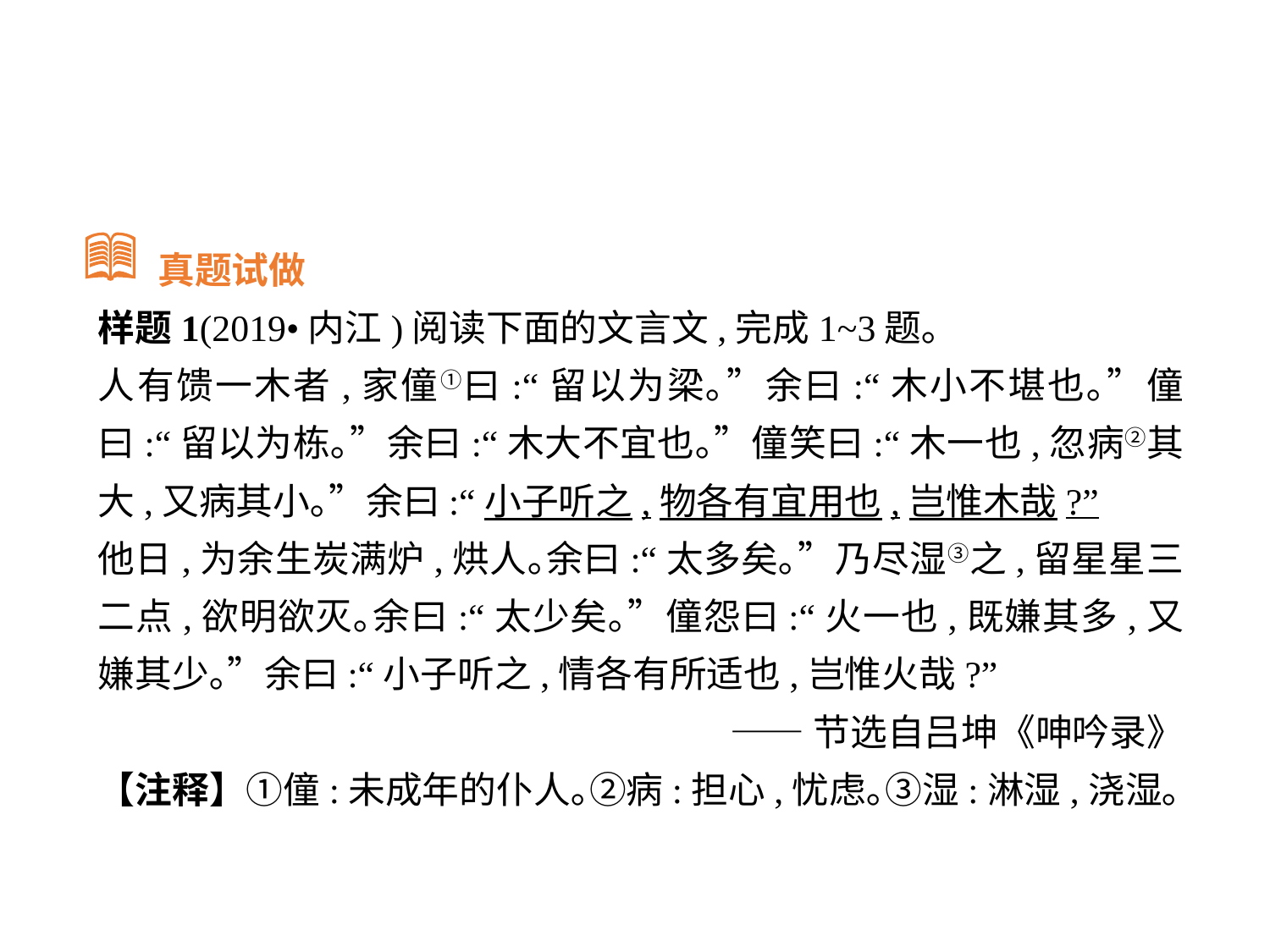

真题试做
样题1(2019•内江)阅读下面的文言文,完成1~3题｡
人有馈一木者,家僮①曰:“留以为梁｡”余曰:“木小不堪也｡”僮曰:“留以为栋｡”余曰:“木大不宜也｡”僮笑曰:“木一也,忽病②其大,又病其小｡”余曰:“小子听之,物各有宜用也,岂惟木哉?”
他日,为余生炭满炉,烘人｡余曰:“太多矣｡”乃尽湿③之,留星星三二点,欲明欲灭｡余曰:“太少矣｡”僮怨曰:“火一也,既嫌其多,又嫌其少｡”余曰:“小子听之,情各有所适也,岂惟火哉?”
——节选自吕坤《呻吟录》
【注释】①僮:未成年的仆人｡②病:担心,忧虑｡③湿:淋湿,浇湿｡